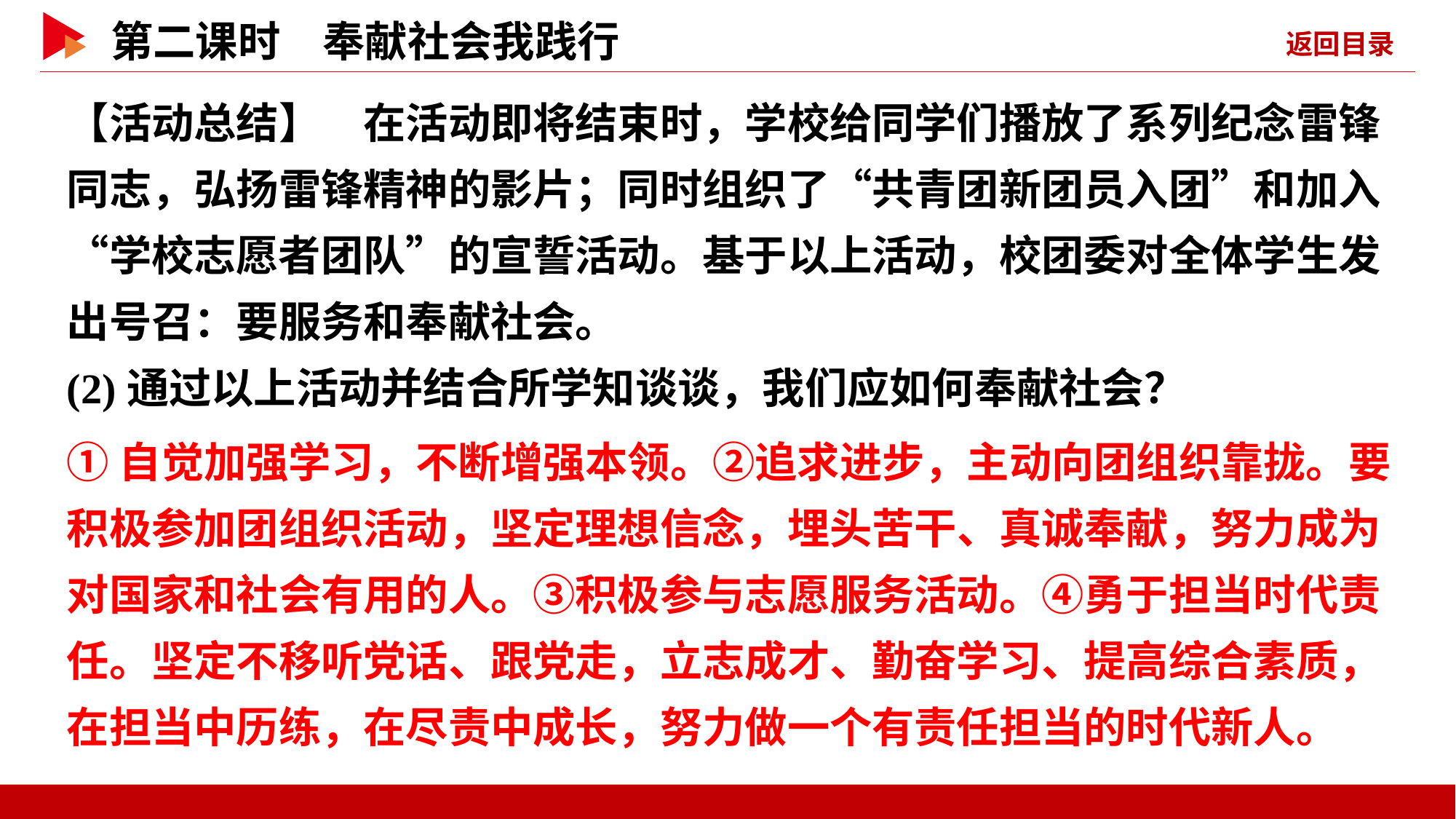

【活动总结】　在活动即将结束时，学校给同学们播放了系列纪念雷锋同志，弘扬雷锋精神的影片；同时组织了“共青团新团员入团”和加入“学校志愿者团队”的宣誓活动。基于以上活动，校团委对全体学生发出号召：要服务和奉献社会。
(2)通过以上活动并结合所学知谈谈，我们应如何奉献社会？
①自觉加强学习，不断增强本领。②追求进步，主动向团组织靠拢。要积极参加团组织活动，坚定理想信念，埋头苦干、真诚奉献，努力成为对国家和社会有用的人。③积极参与志愿服务活动。④勇于担当时代责任。坚定不移听党话、跟党走，立志成才、勤奋学习、提高综合素质，在担当中历练，在尽责中成长，努力做一个有责任担当的时代新人。